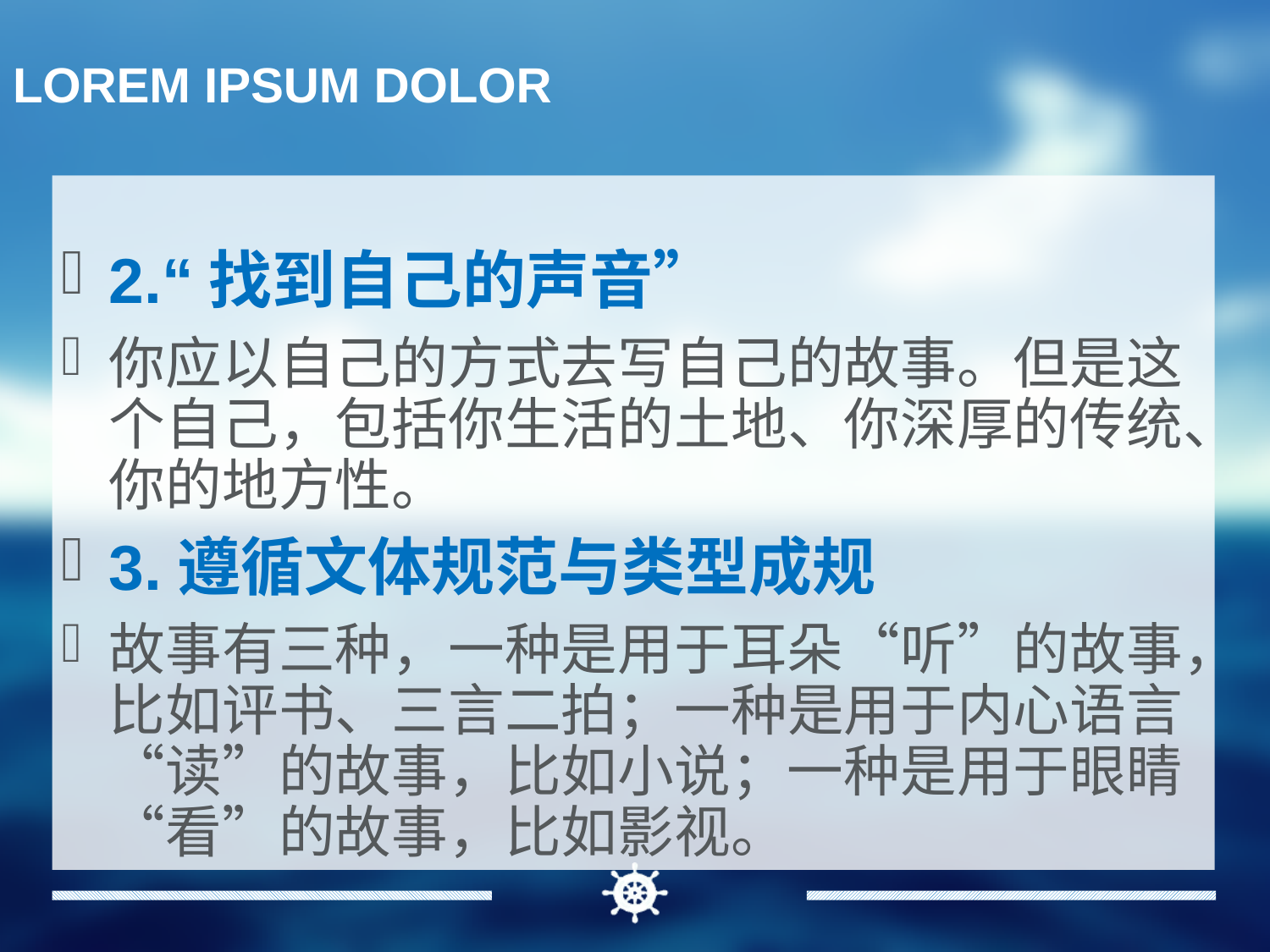

LOREM IPSUM DOLOR

2.“找到自己的声音”
你应以自己的方式去写自己的故事。但是这个自己，包括你生活的土地、你深厚的传统、你的地方性。
3.遵循文体规范与类型成规
故事有三种，一种是用于耳朵“听”的故事，比如评书、三言二拍；一种是用于内心语言“读”的故事，比如小说；一种是用于眼睛“看”的故事，比如影视。